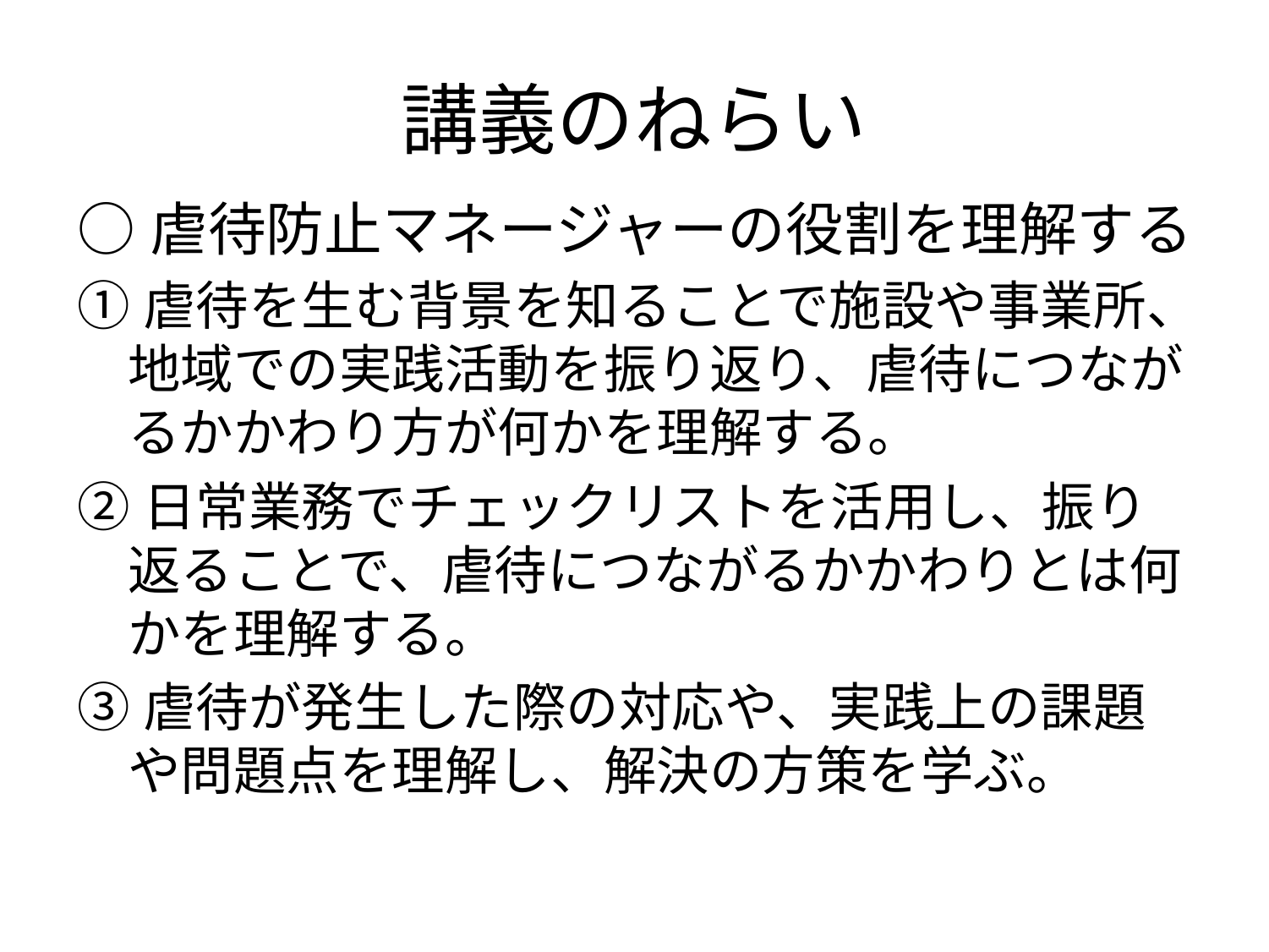

# 講義のねらい
○虐待防止マネージャーの役割を理解する
①虐待を生む背景を知ることで施設や事業所、地域での実践活動を振り返り、虐待につながるかかわり方が何かを理解する。
②日常業務でチェックリストを活用し、振り返ることで、虐待につながるかかわりとは何かを理解する。
③虐待が発生した際の対応や、実践上の課題や問題点を理解し、解決の方策を学ぶ。